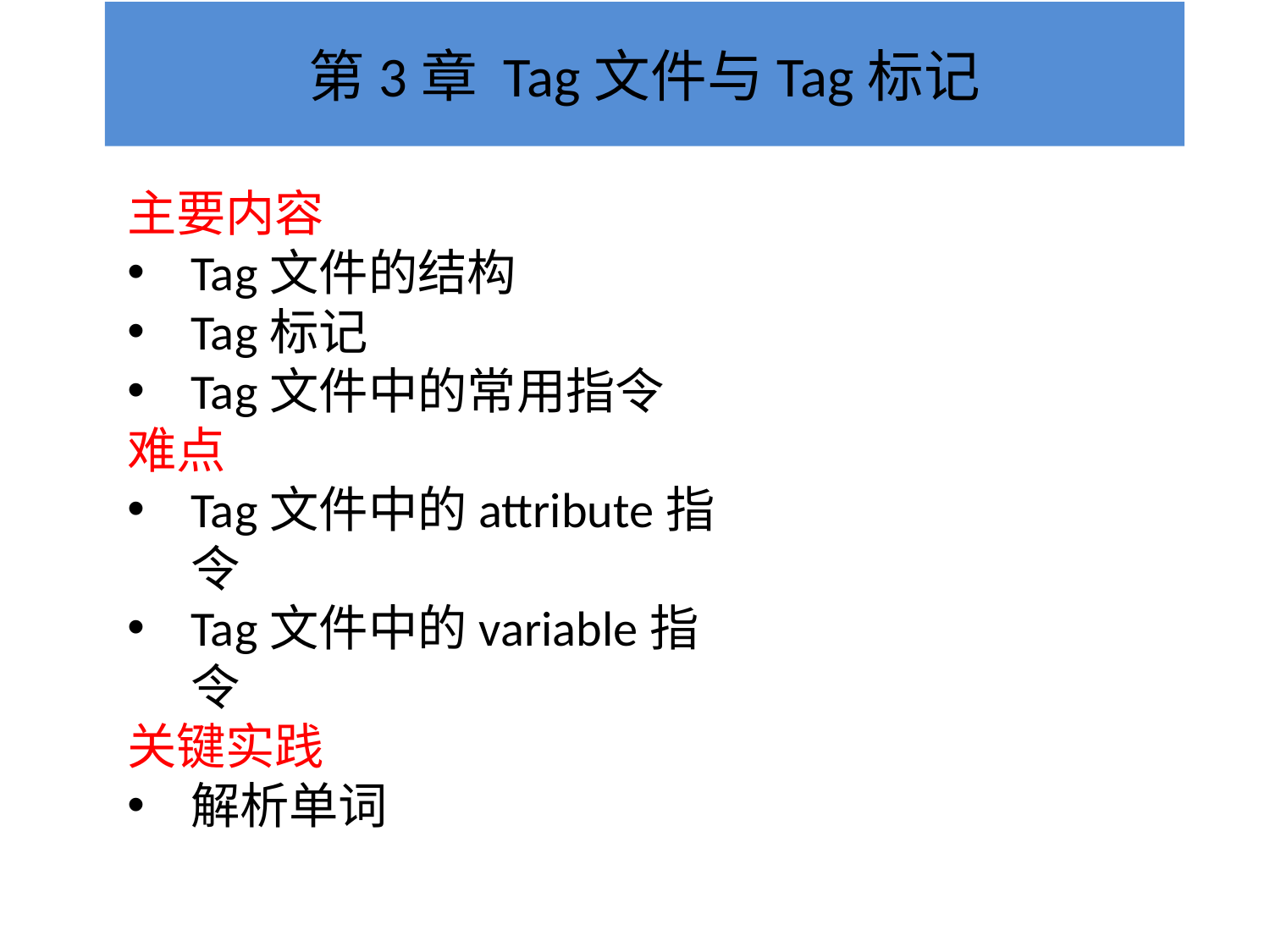

# 第3章 Tag文件与Tag标记
主要内容
Tag文件的结构
Tag标记
Tag文件中的常用指令
难点
Tag文件中的attribute指令
Tag文件中的variable指令
关键实践
解析单词